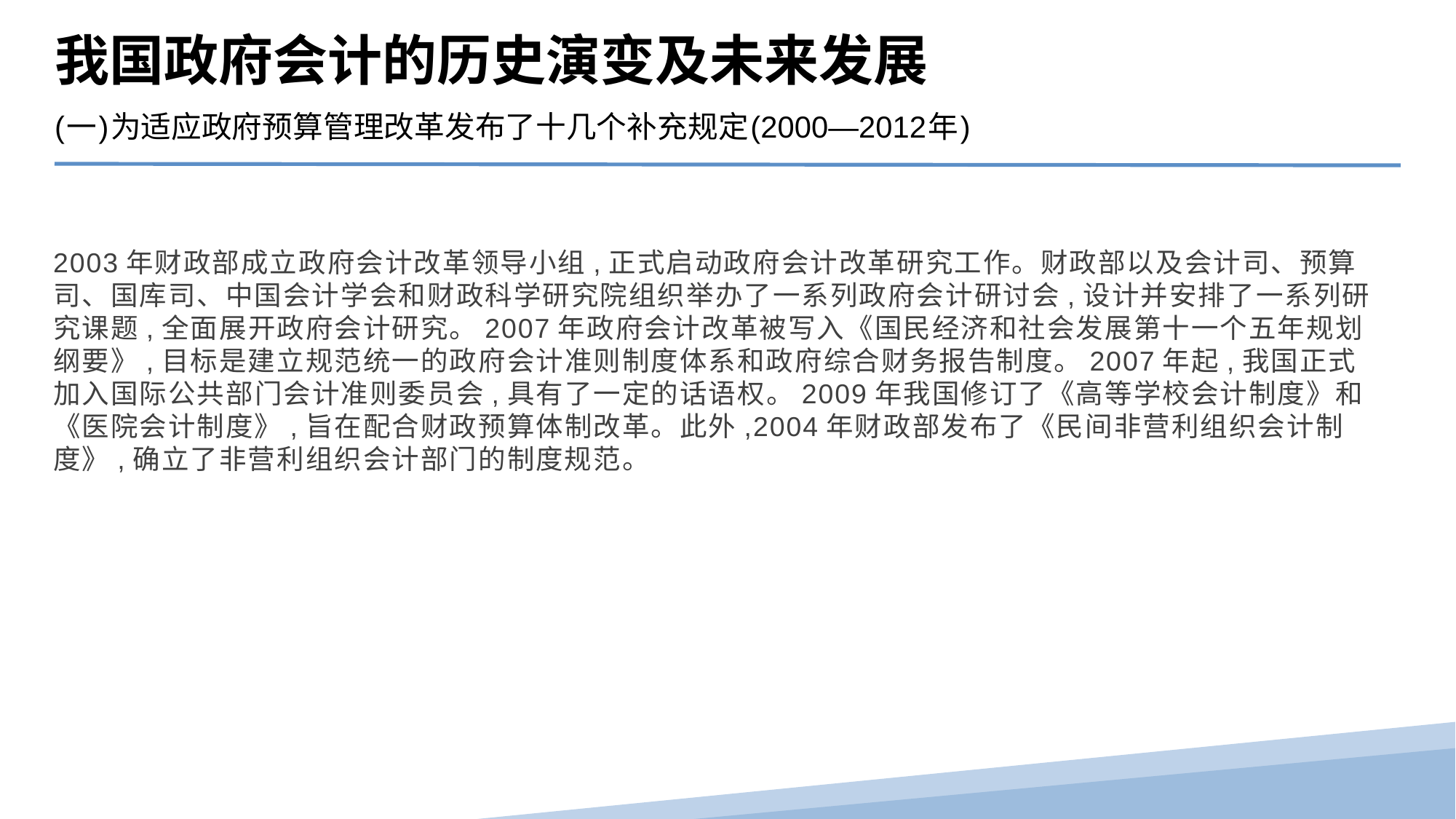

我国政府会计的历史演变及未来发展

(一)为适应政府预算管理改革发布了十几个补充规定(2000—2012年)

2003年财政部成立政府会计改革领导小组,正式启动政府会计改革研究工作。财政部以及会计司、预算司、国库司、中国会计学会和财政科学研究院组织举办了一系列政府会计研讨会,设计并安排了一系列研究课题,全面展开政府会计研究。2007年政府会计改革被写入《国民经济和社会发展第十一个五年规划纲要》,目标是建立规范统一的政府会计准则制度体系和政府综合财务报告制度。2007年起,我国正式加入国际公共部门会计准则委员会,具有了一定的话语权。2009年我国修订了《高等学校会计制度》和《医院会计制度》,旨在配合财政预算体制改革。此外,2004年财政部发布了《民间非营利组织会计制度》,确立了非营利组织会计部门的制度规范。